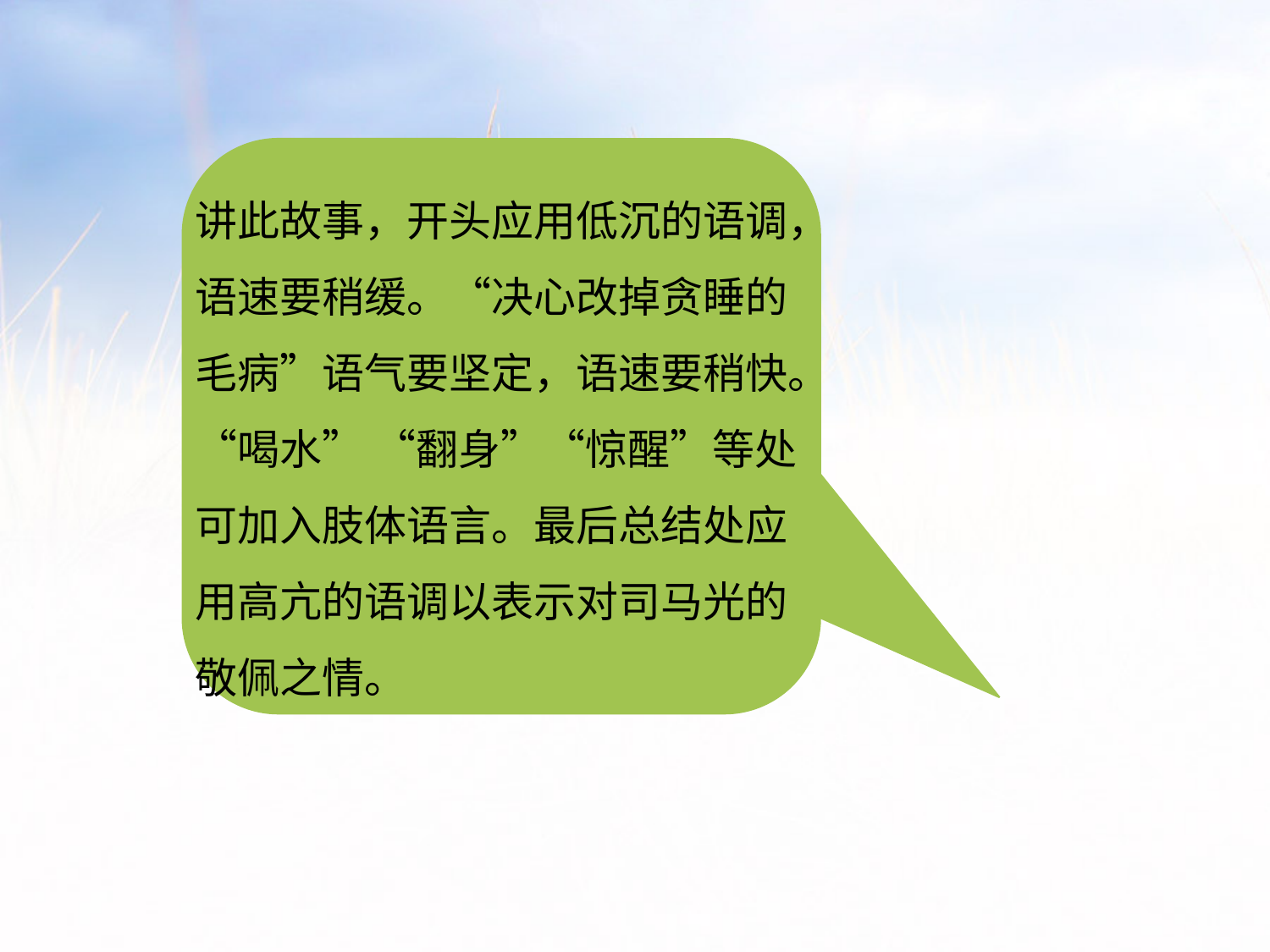

讲此故事，开头应用低沉的语调，语速要稍缓。“决心改掉贪睡的毛病”语气要坚定，语速要稍快。“喝水” “翻身”“惊醒”等处可加入肢体语言。最后总结处应用高亢的语调以表示对司马光的敬佩之情。